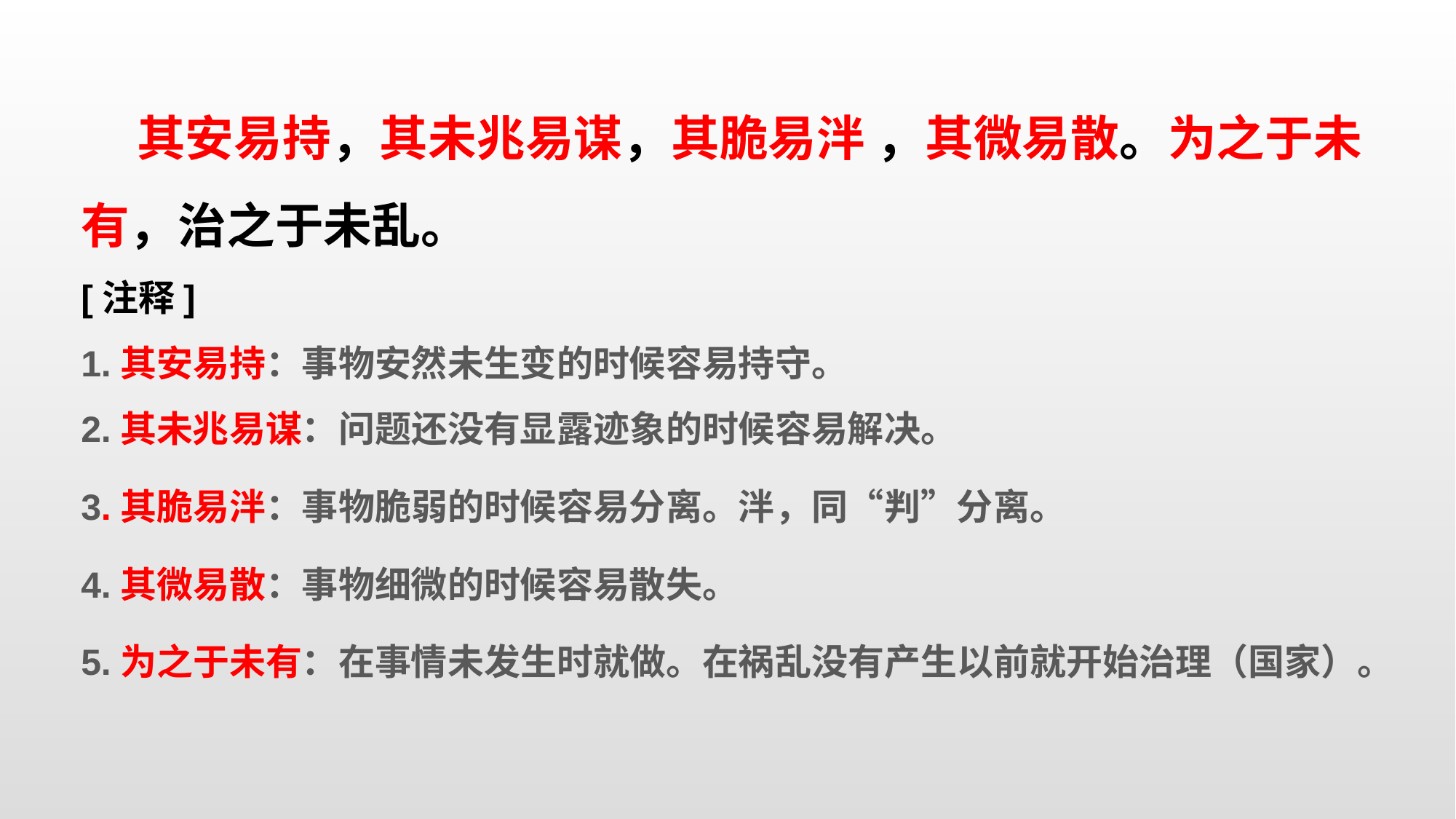

其安易持，其未兆易谋，其脆易泮 ，其微易散。为之于未有，治之于未乱。
[注释]
1.其安易持：事物安然未生变的时候容易持守。
2.其未兆易谋：问题还没有显露迹象的时候容易解决。
3.其脆易泮：事物脆弱的时候容易分离。泮，同“判”分离。
4.其微易散：事物细微的时候容易散失。
5.为之于未有：在事情未发生时就做。在祸乱没有产生以前就开始治理（国家）。